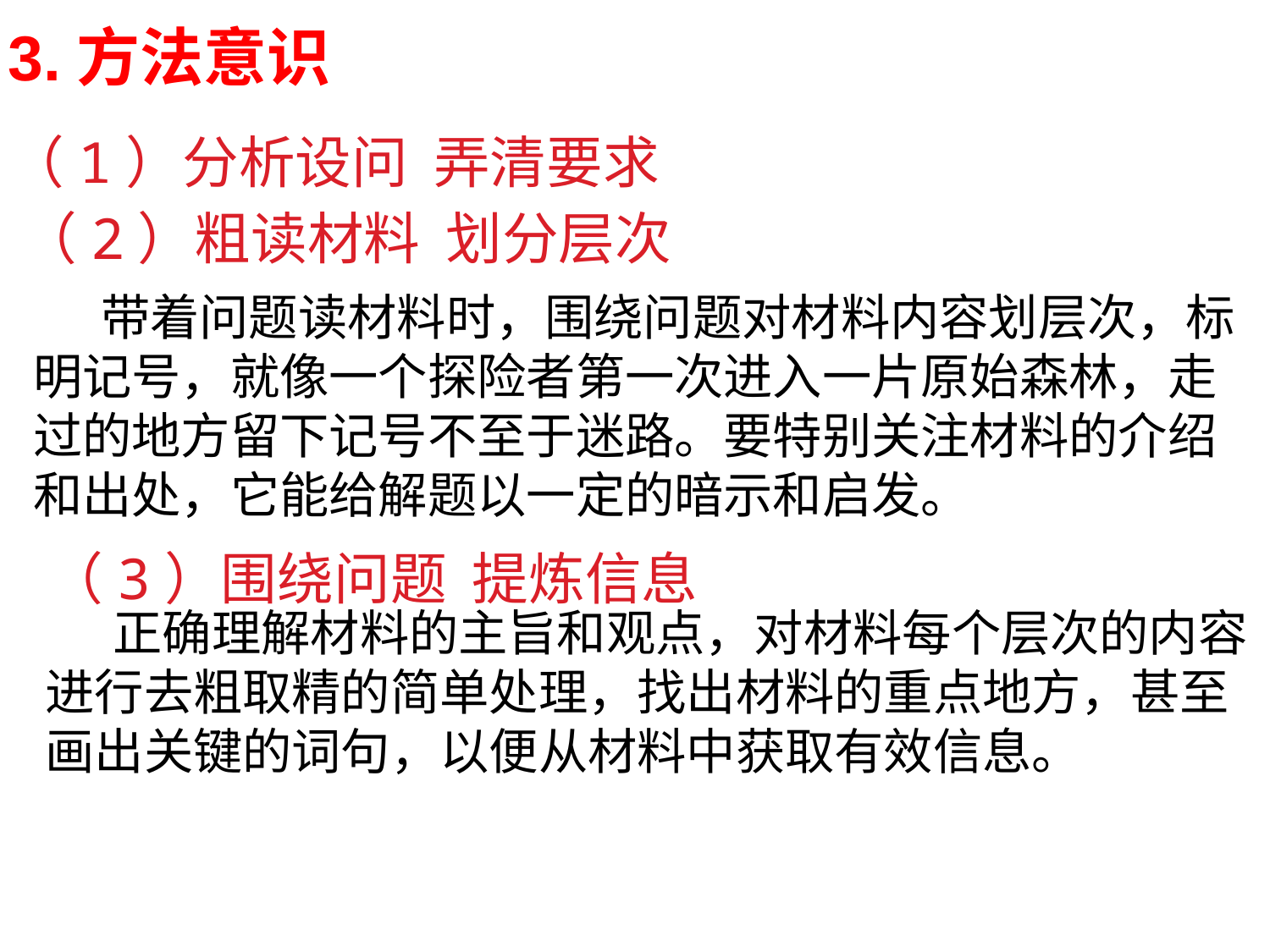

3.方法意识
# （1）分析设问  弄清要求

（2）粗读材料  划分层次
     带着问题读材料时，围绕问题对材料内容划层次，标明记号，就像一个探险者第一次进入一片原始森林，走过的地方留下记号不至于迷路。要特别关注材料的介绍和出处，它能给解题以一定的暗示和启发。

 （3）围绕问题  提炼信息
     正确理解材料的主旨和观点，对材料每个层次的内容进行去粗取精的简单处理，找出材料的重点地方，甚至画出关键的词句，以便从材料中获取有效信息。